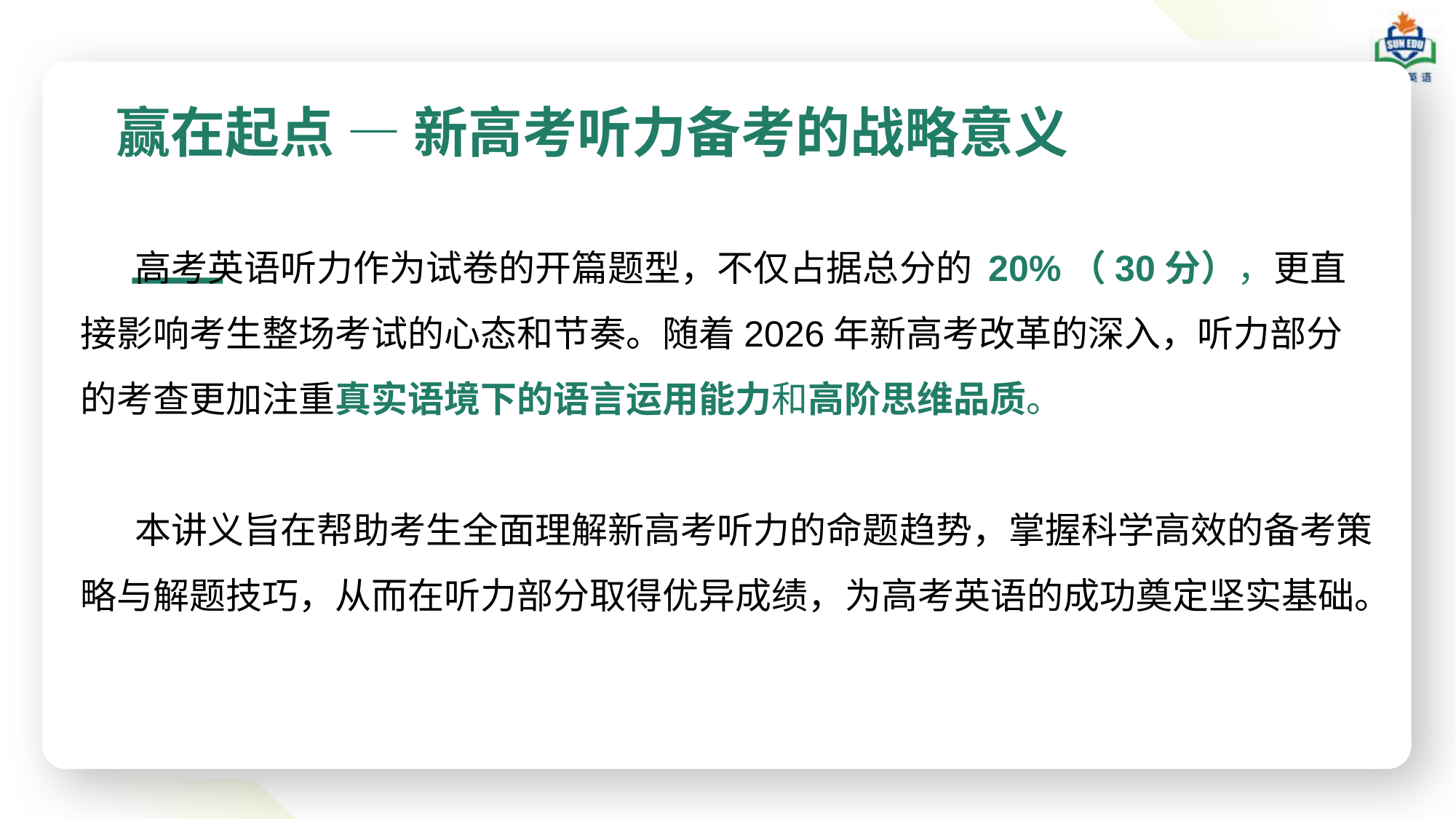

赢在起点 — 新高考听力备考的战略意义
高考英语听力作为试卷的开篇题型，不仅占据总分的 20%（30分），更直接影响考生整场考试的心态和节奏。随着2026年新高考改革的深入，听力部分的考查更加注重真实语境下的语言运用能力和高阶思维品质。

本讲义旨在帮助考生全面理解新高考听力的命题趋势，掌握科学高效的备考策略与解题技巧，从而在听力部分取得优异成绩，为高考英语的成功奠定坚实基础。